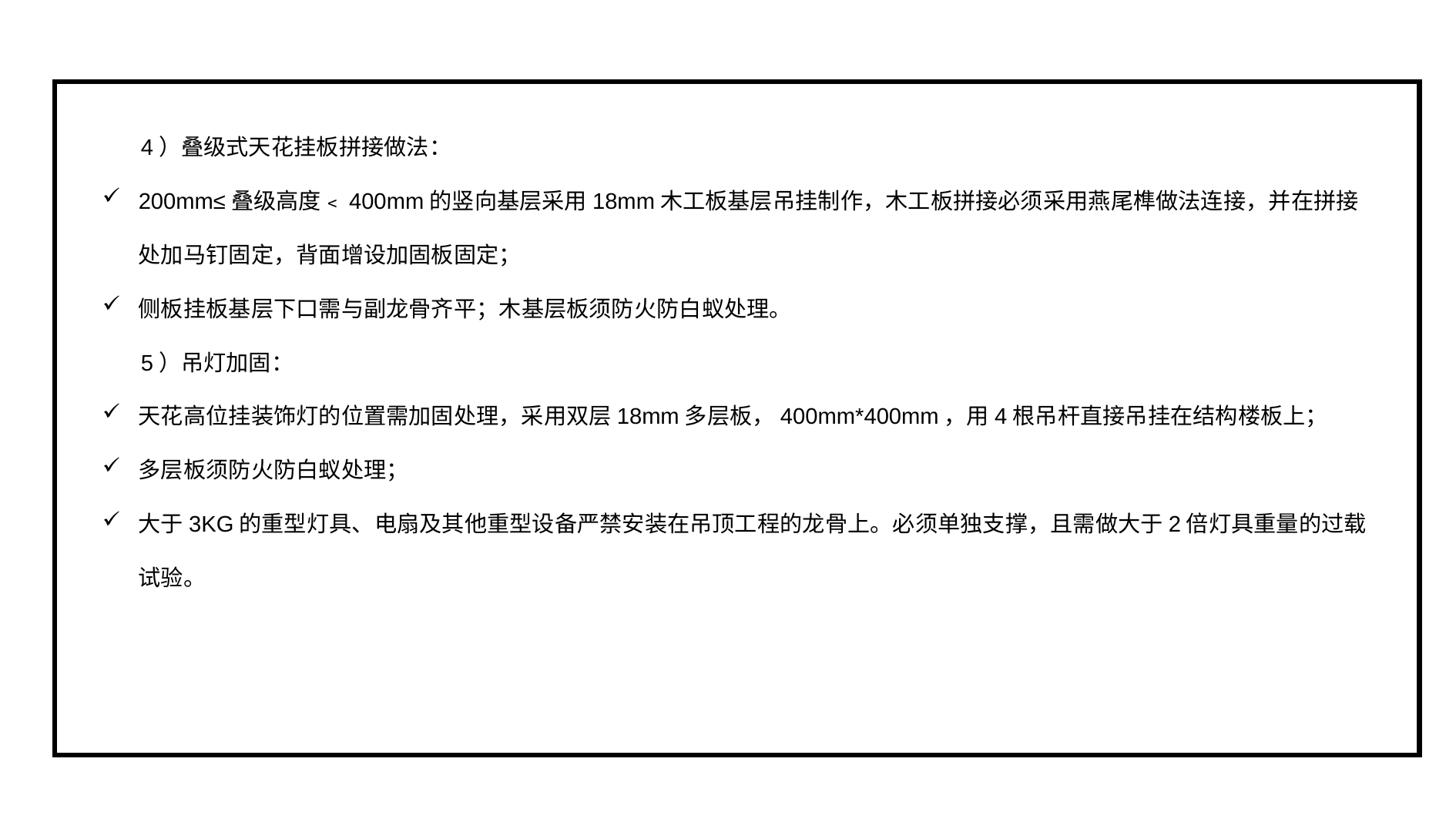

4）叠级式天花挂板拼接做法：
200mm≤叠级高度﹤400mm的竖向基层采用18mm木工板基层吊挂制作，木工板拼接必须采用燕尾榫做法连接，并在拼接处加马钉固定，背面增设加固板固定；
侧板挂板基层下口需与副龙骨齐平；木基层板须防火防白蚁处理。
5）吊灯加固：
天花高位挂装饰灯的位置需加固处理，采用双层18mm多层板，400mm*400mm，用4根吊杆直接吊挂在结构楼板上；
多层板须防火防白蚁处理；
大于3KG的重型灯具、电扇及其他重型设备严禁安装在吊顶工程的龙骨上。必须单独支撑，且需做大于2倍灯具重量的过载试验。